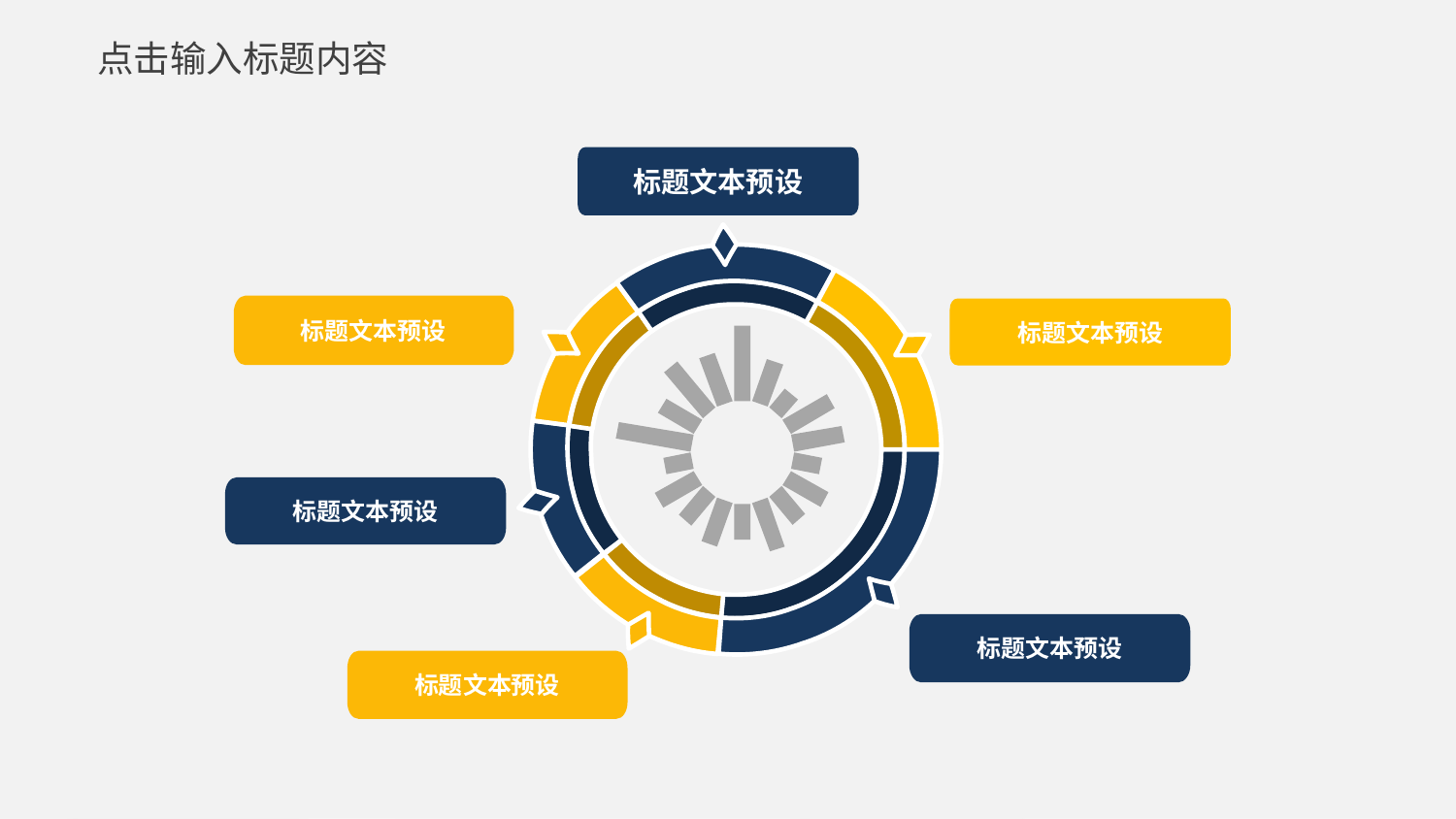

点击输入标题内容
标题文本预设
标题文本预设
标题文本预设
标题文本预设
标题文本预设
标题文本预设